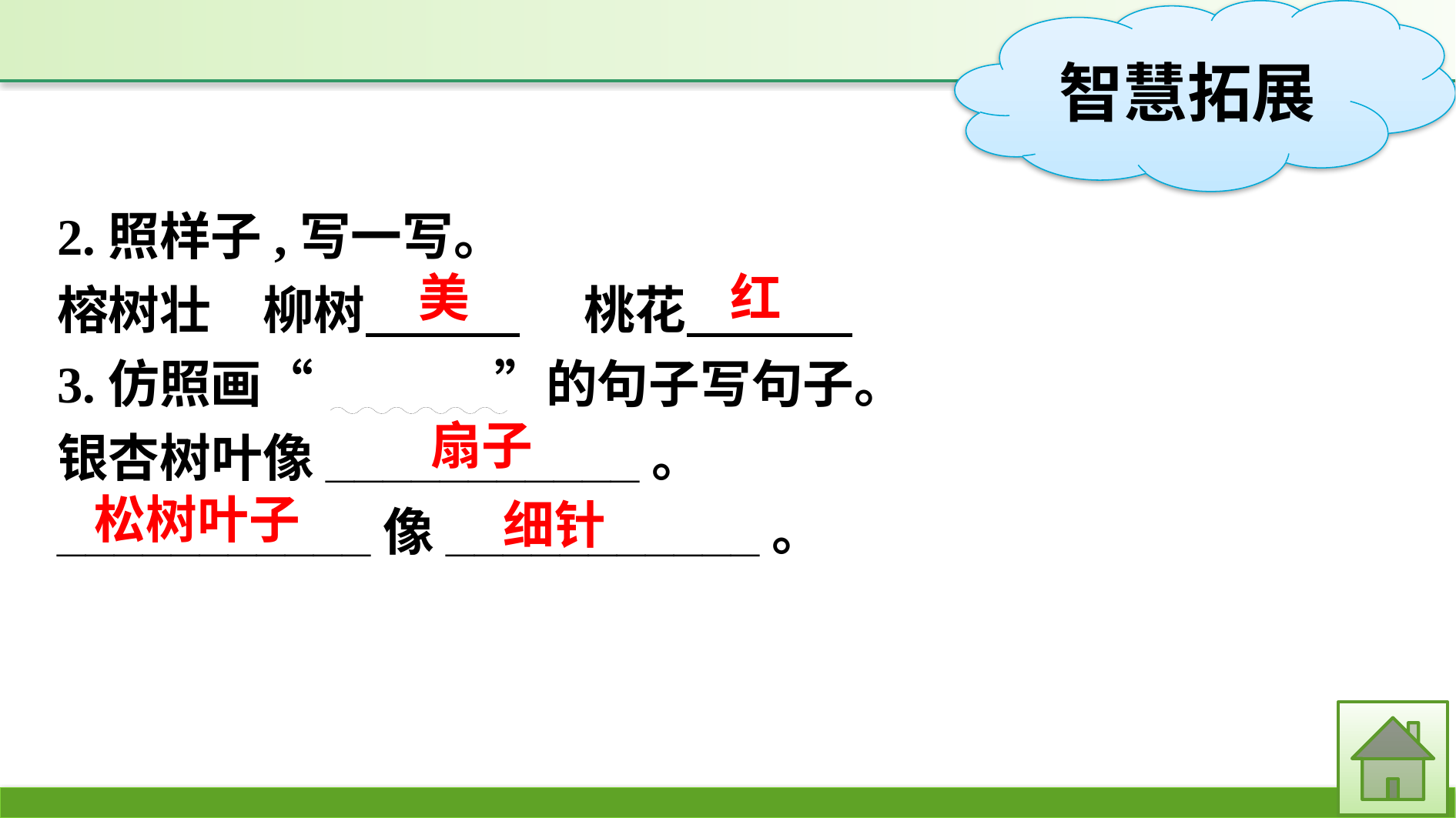

2.照样子,写一写。
榕树壮　柳树　　　　 桃花
3.仿照画“	              ”的句子写句子。
银杏树叶像___________。
___________像___________。
红
美
扇子
松树叶子
细针